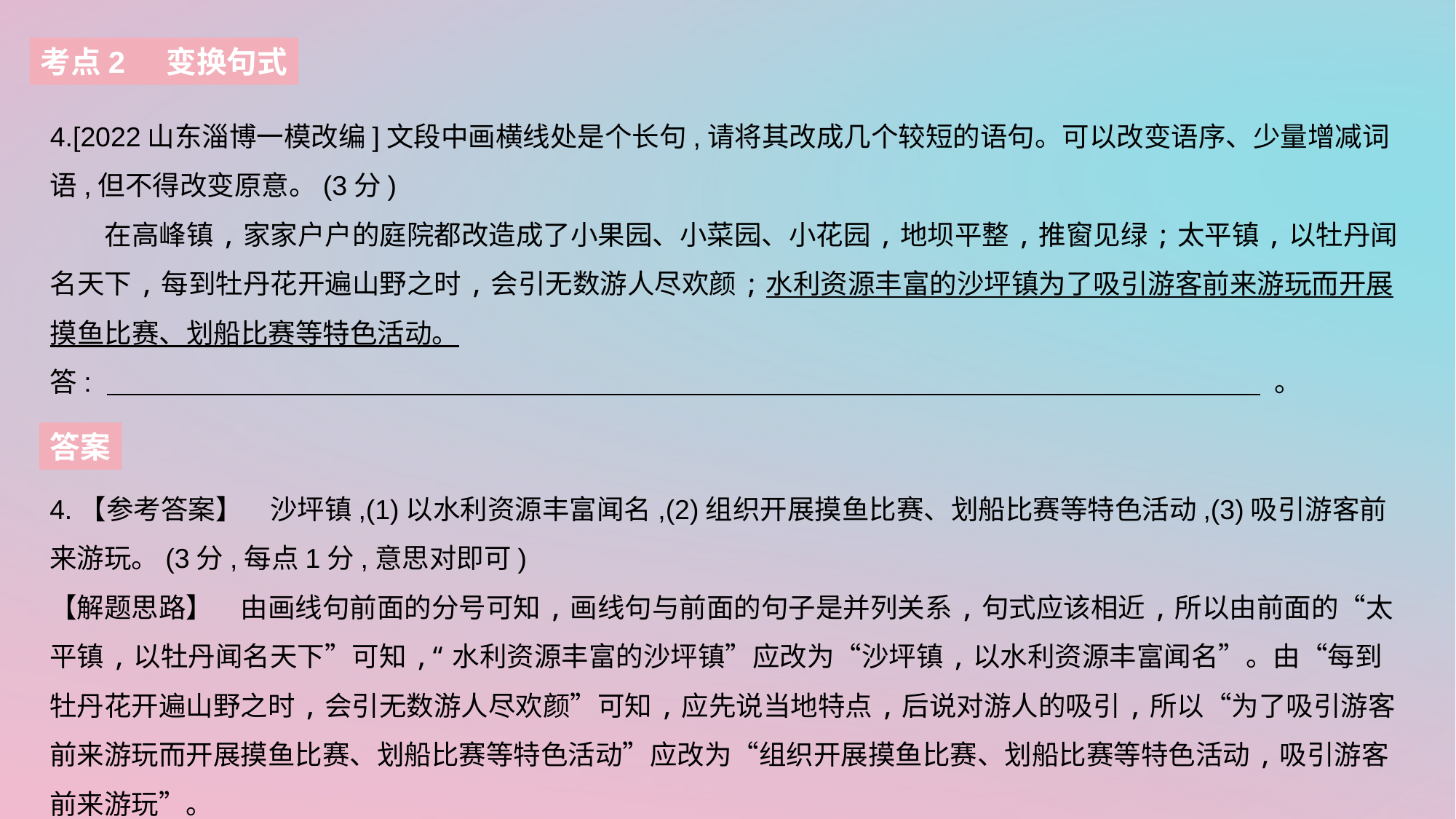

考点2    变换句式
4.[2022山东淄博一模改编]文段中画横线处是个长句,请将其改成几个较短的语句。可以改变语序、少量增减词语,但不得改变原意。(3分)
　　在高峰镇,家家户户的庭院都改造成了小果园、小菜园、小花园,地坝平整,推窗见绿;太平镇,以牡丹闻名天下,每到牡丹花开遍山野之时,会引无数游人尽欢颜;水利资源丰富的沙坪镇为了吸引游客前来游玩而开展摸鱼比赛、划船比赛等特色活动。
答:                                                                                                                                                          。
答案
4.【参考答案】　沙坪镇,(1)以水利资源丰富闻名,(2)组织开展摸鱼比赛、划船比赛等特色活动,(3)吸引游客前来游玩。(3分,每点1分,意思对即可)
【解题思路】　由画线句前面的分号可知,画线句与前面的句子是并列关系,句式应该相近,所以由前面的“太平镇,以牡丹闻名天下”可知,“水利资源丰富的沙坪镇”应改为“沙坪镇,以水利资源丰富闻名”。由“每到牡丹花开遍山野之时,会引无数游人尽欢颜”可知,应先说当地特点,后说对游人的吸引,所以“为了吸引游客前来游玩而开展摸鱼比赛、划船比赛等特色活动”应改为“组织开展摸鱼比赛、划船比赛等特色活动,吸引游客前来游玩”。